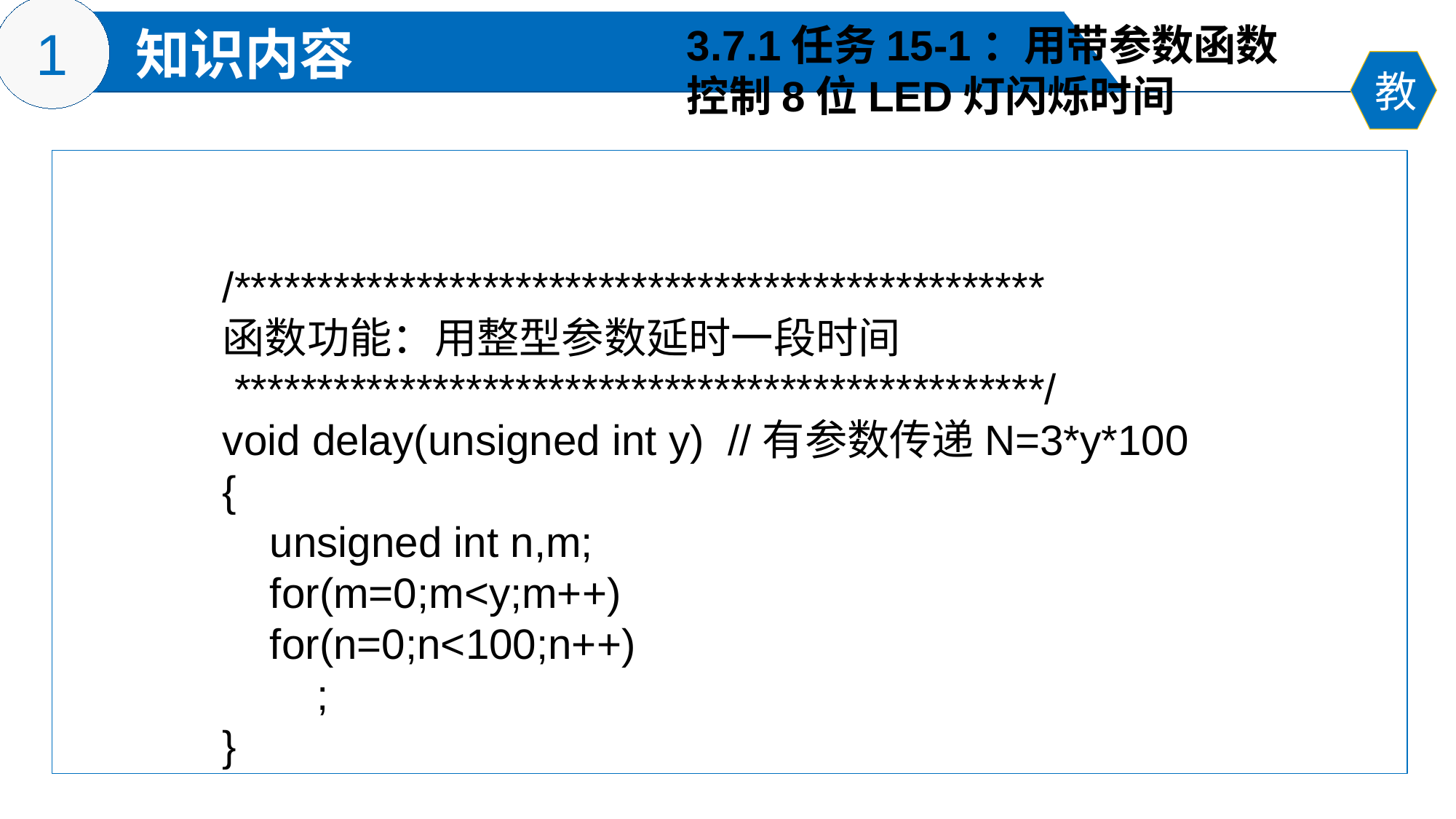

3.7.1任务15-1：用带参数函数
控制8位LED灯闪烁时间
/*************************************************
函数功能：用整型参数延时一段时间
 *************************************************/
void delay(unsigned int y)  //有参数传递N=3*y*100
{
    unsigned int n,m;
    for(m=0;m<y;m++)
    for(n=0;n<100;n++)
        ;
}